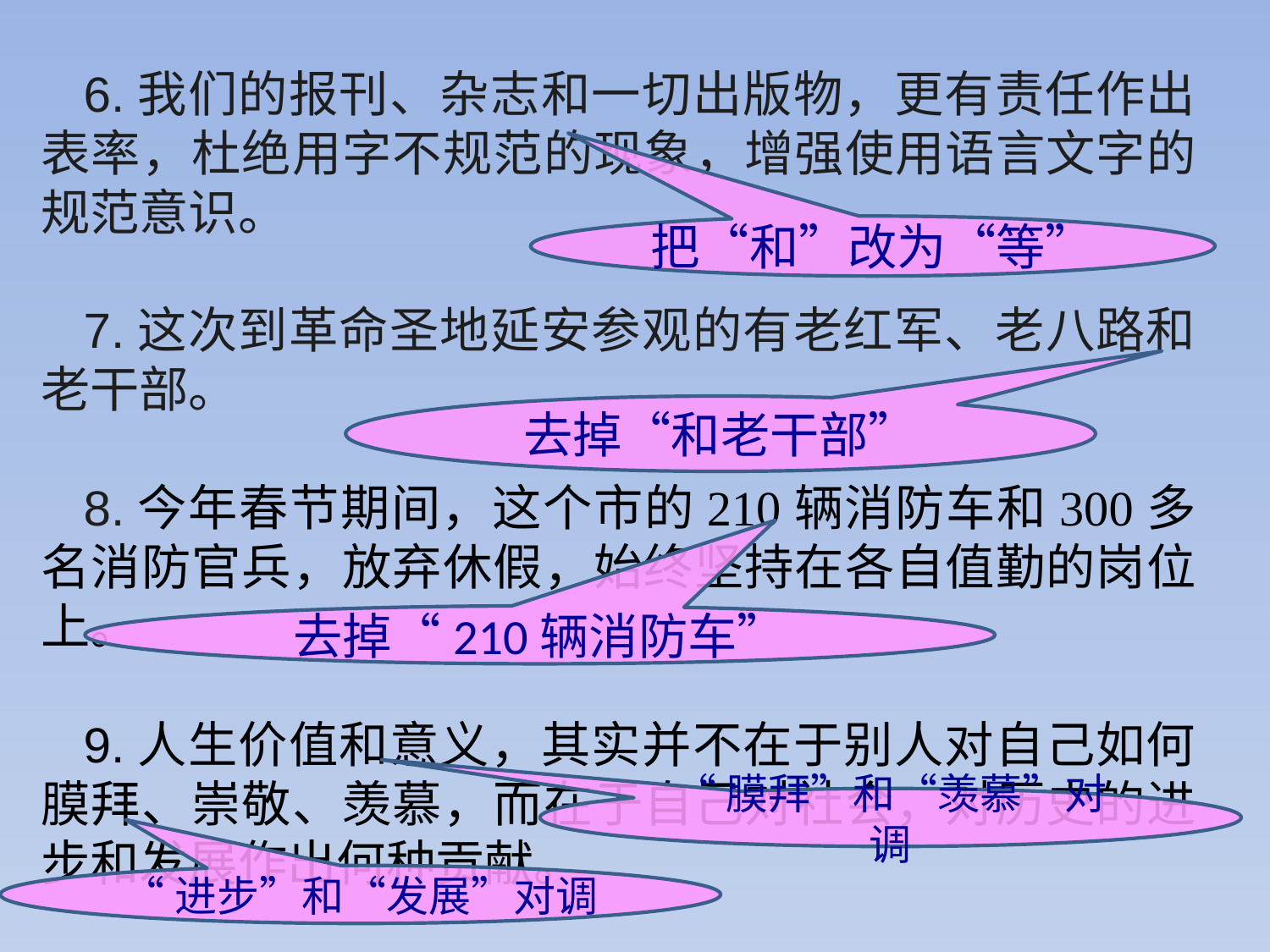

6.我们的报刊、杂志和一切出版物，更有责任作出表率，杜绝用字不规范的现象，增强使用语言文字的规范意识。

7.这次到革命圣地延安参观的有老红军、老八路和老干部。

8.今年春节期间，这个市的210辆消防车和300多名消防官兵，放弃休假，始终坚持在各自值勤的岗位上。

9.人生价值和意义，其实并不在于别人对自己如何膜拜、崇敬、羡慕，而在于自己对社会，对历史的进步和发展作出何种贡献。
把“和”改为“等”
去掉“和老干部”
去掉“210辆消防车”
“膜拜”和“羡慕”对调
“进步”和“发展”对调